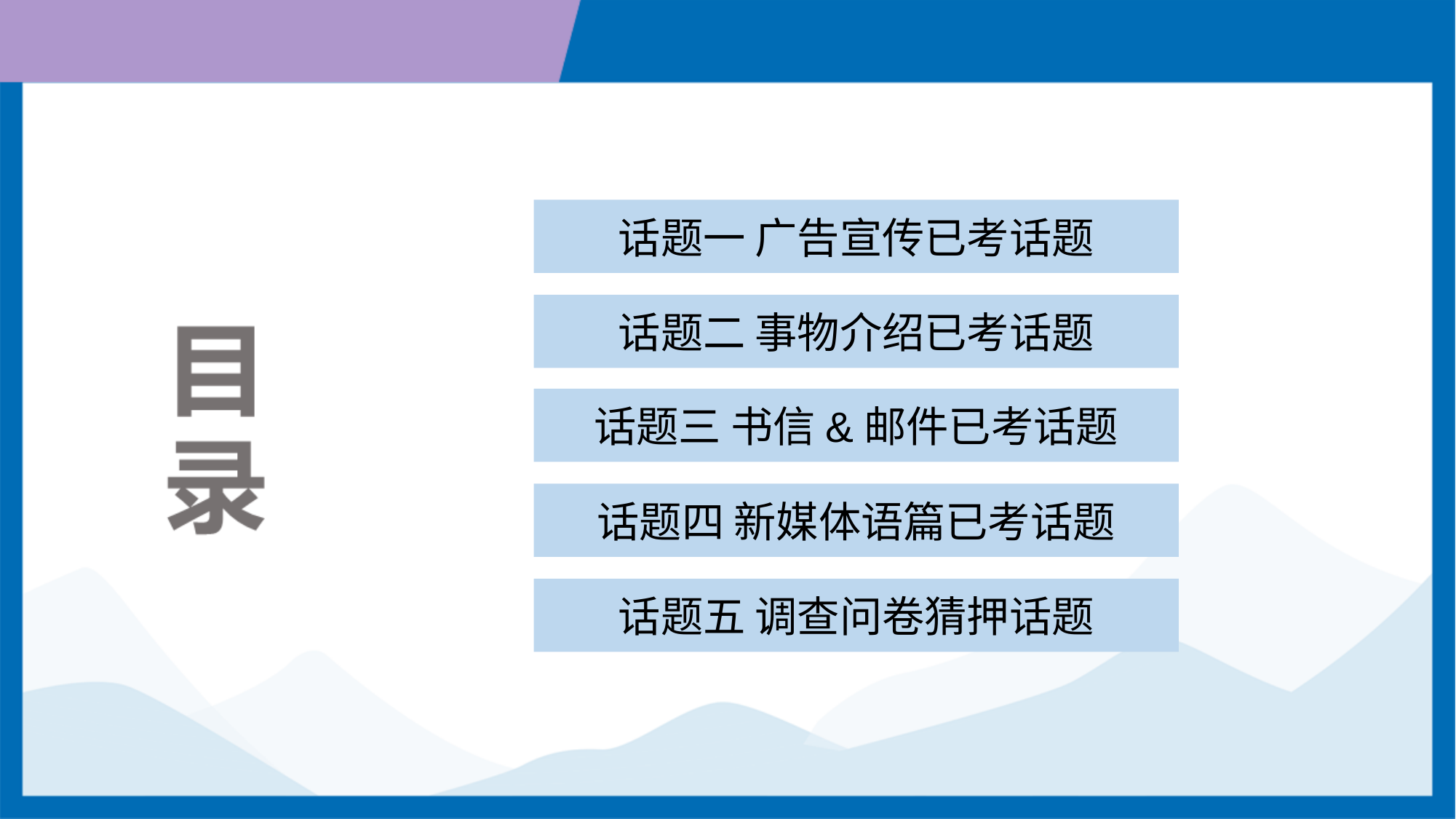

话题一 广告宣传已考话题
话题二 事物介绍已考话题
话题三 书信&邮件已考话题
话题四 新媒体语篇已考话题
话题五 调查问卷猜押话题